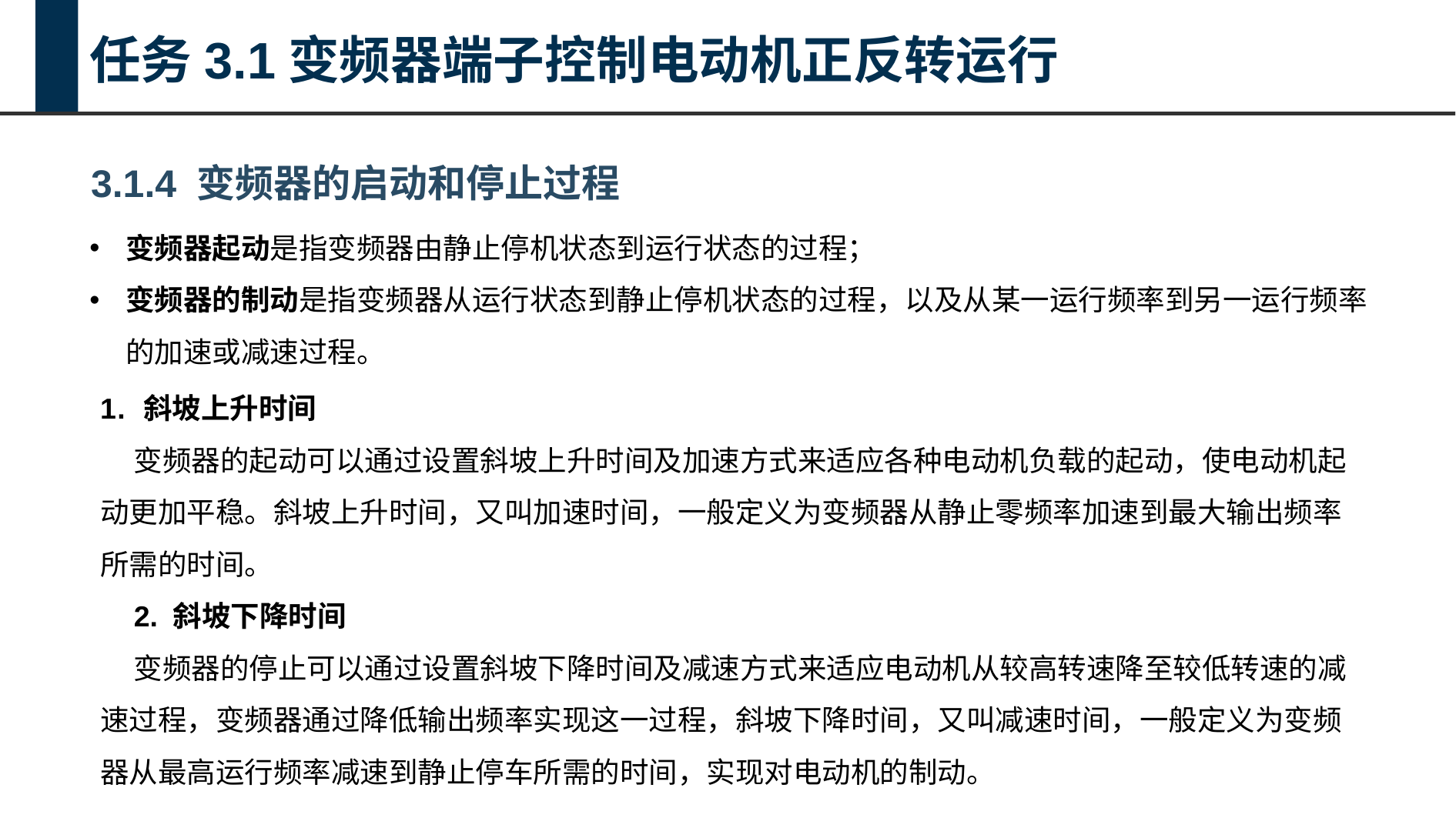

任务3.1变频器端子控制电动机正反转运行
3.1.4 变频器的启动和停止过程
变频器起动是指变频器由静止停机状态到运行状态的过程；
变频器的制动是指变频器从运行状态到静止停机状态的过程，以及从某一运行频率到另一运行频率的加速或减速过程。
斜坡上升时间
变频器的起动可以通过设置斜坡上升时间及加速方式来适应各种电动机负载的起动，使电动机起动更加平稳。斜坡上升时间，又叫加速时间，一般定义为变频器从静止零频率加速到最大输出频率所需的时间。
2. 斜坡下降时间
变频器的停止可以通过设置斜坡下降时间及减速方式来适应电动机从较高转速降至较低转速的减速过程，变频器通过降低输出频率实现这一过程，斜坡下降时间，又叫减速时间，一般定义为变频器从最高运行频率减速到静止停车所需的时间，实现对电动机的制动。